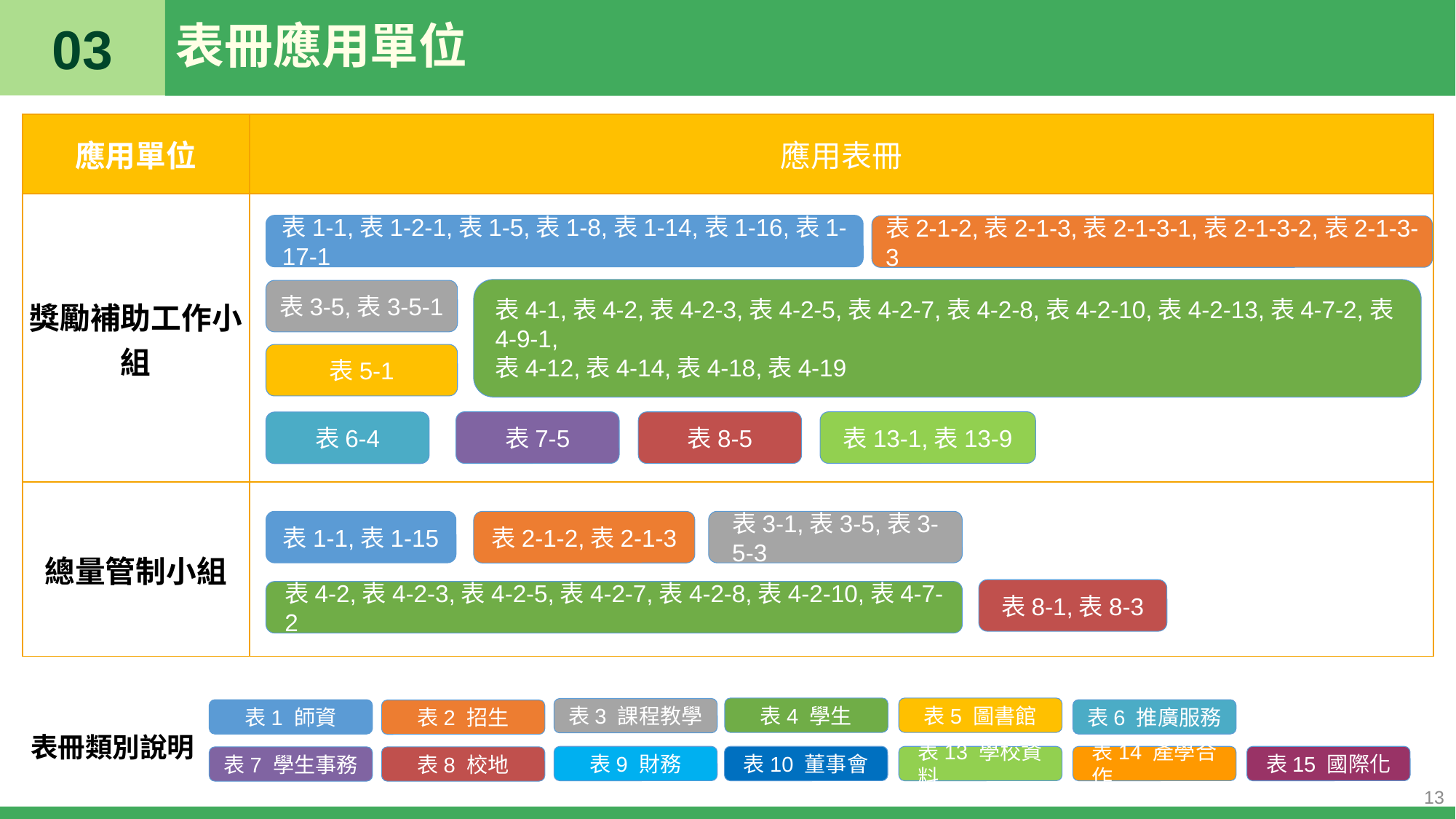

03
# 表冊應用單位
| 應用單位 | 應用表冊 |
| --- | --- |
| 獎勵補助工作小組 |  |
| 總量管制小組 |  |
表1-1,表1-2-1,表1-5,表1-8,表1-14,表1-16,表1-17-1
表2-1-2,表2-1-3,表2-1-3-1,表2-1-3-2,表2-1-3-3
表4-1,表4-2,表4-2-3,表4-2-5,表4-2-7,表4-2-8,表4-2-10,表4-2-13,表4-7-2,表4-9-1,
表4-12,表4-14,表4-18,表4-19
表3-5,表3-5-1
表5-1
表7-5
表13-1,表13-9
表8-5
表6-4
表1-1,表1-15
表3-1,表3-5,表3-5-3
表2-1-2,表2-1-3
表8-1,表8-3
表4-2,表4-2-3,表4-2-5,表4-2-7,表4-2-8,表4-2-10,表4-7-2
表4 學生
表5 圖書館
表3 課程教學
表1 師資
表6 推廣服務
表2 招生
表冊類別說明
表9 財務
表10 董事會
表13 學校資料
表14 產學合作
表15 國際化
表7 學生事務
表8 校地
13